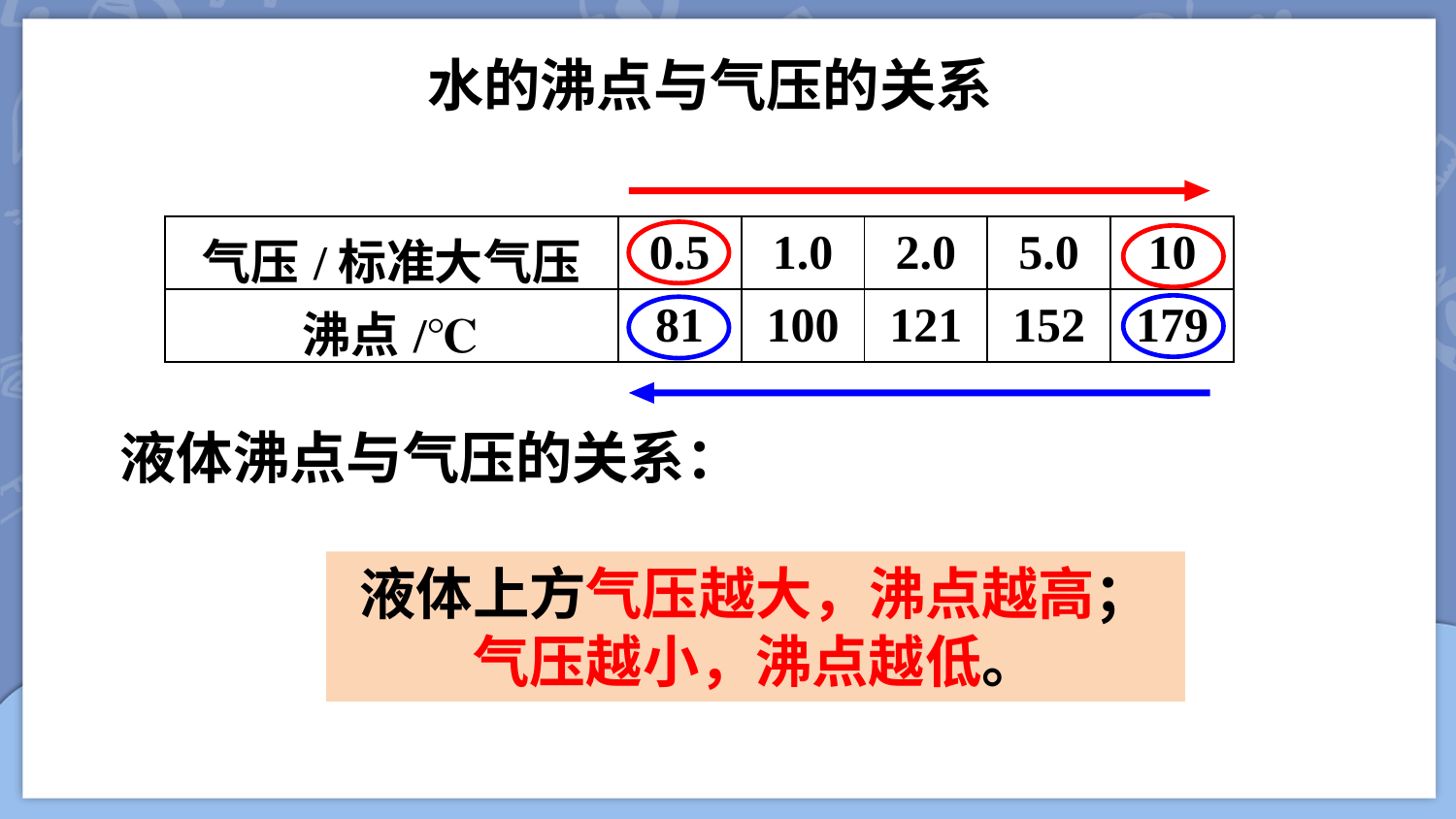

水的沸点与气压的关系

| 气压/标准大气压 | 0.5 | 1.0 | 2.0 | 5.0 | 10 |
| --- | --- | --- | --- | --- | --- |
| 沸点/℃ | 81 | 100 | 121 | 152 | 179 |

液体沸点与气压的关系：
液体上方气压越大，沸点越高；
气压越小，沸点越低。